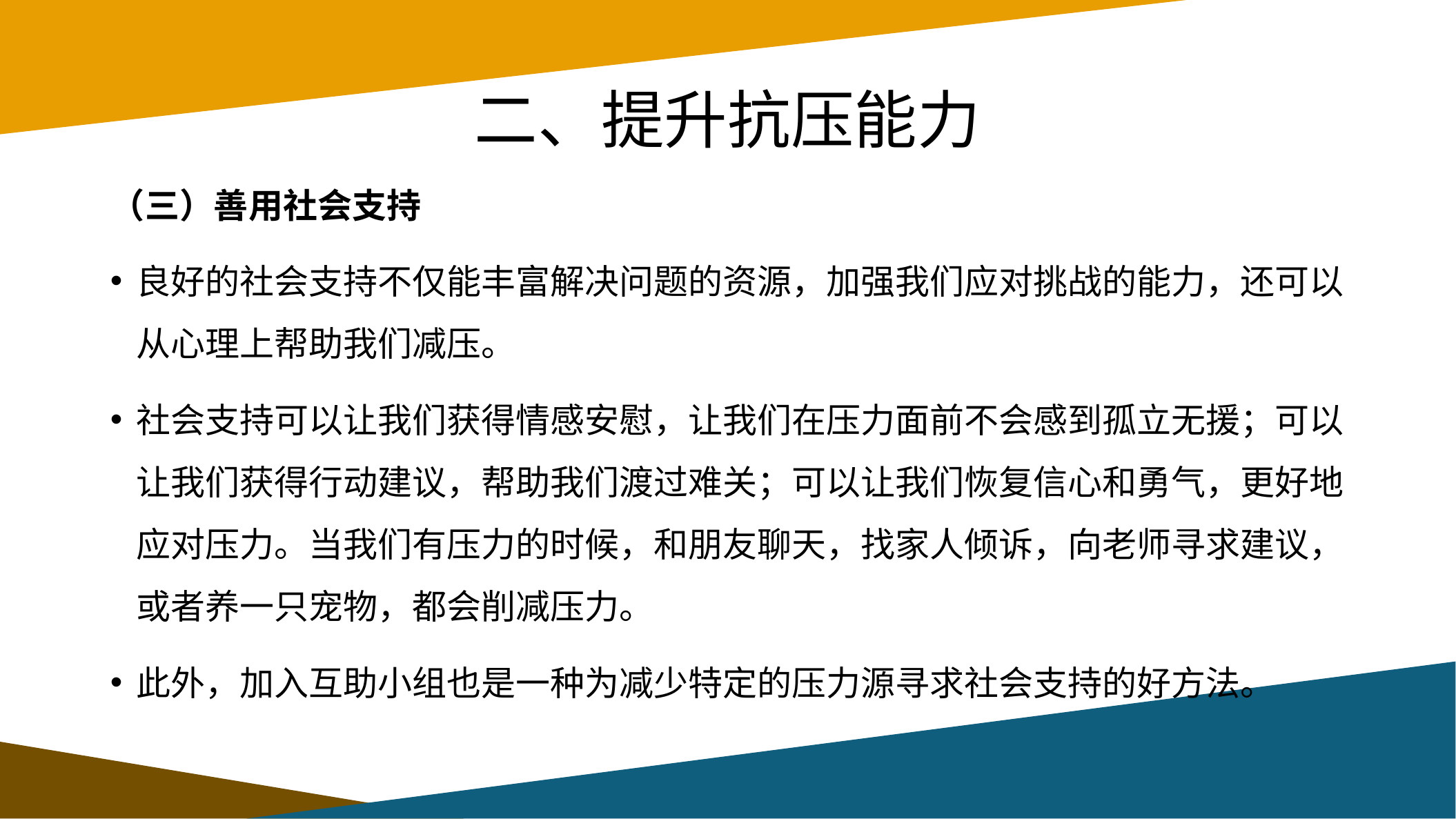

# 二、提升抗压能力
（三）善用社会支持
良好的社会支持不仅能丰富解决问题的资源，加强我们应对挑战的能力，还可以从心理上帮助我们减压。
社会支持可以让我们获得情感安慰，让我们在压力面前不会感到孤立无援；可以让我们获得行动建议，帮助我们渡过难关；可以让我们恢复信心和勇气，更好地应对压力。当我们有压力的时候，和朋友聊天，找家人倾诉，向老师寻求建议，或者养一只宠物，都会削减压力。
此外，加入互助小组也是一种为减少特定的压力源寻求社会支持的好方法。